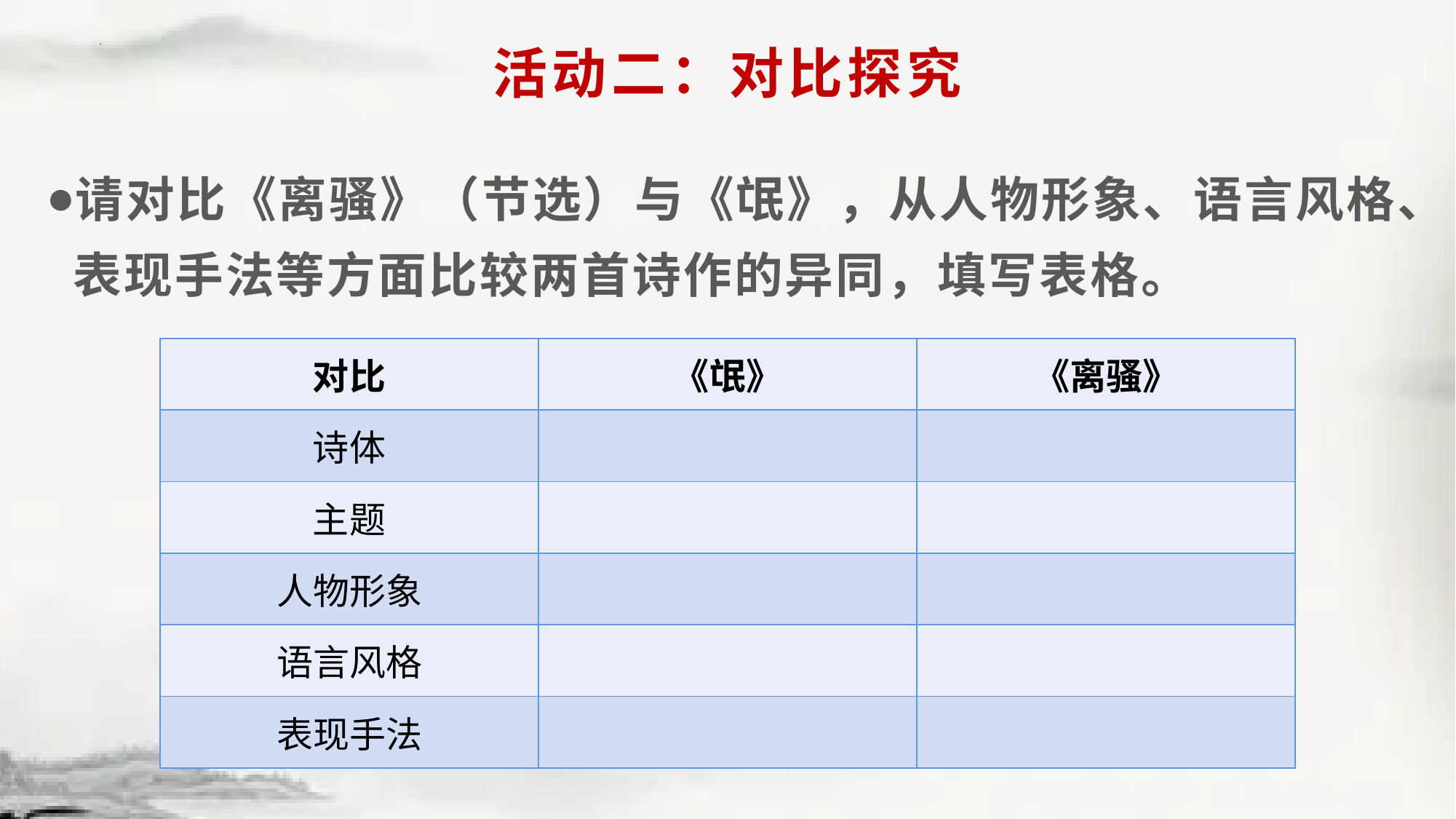

# 活动二：对比探究
请对比《离骚》（节选）与《氓》，从人物形象、语言风格、表现手法等方面比较两首诗作的异同，填写表格。
| 对比 | 《氓》 | 《离骚》 |
| --- | --- | --- |
| 诗体 |  |  |
| 主题 |  |  |
| 人物形象 |  |  |
| 语言风格 |  |  |
| 表现手法 |  |  |